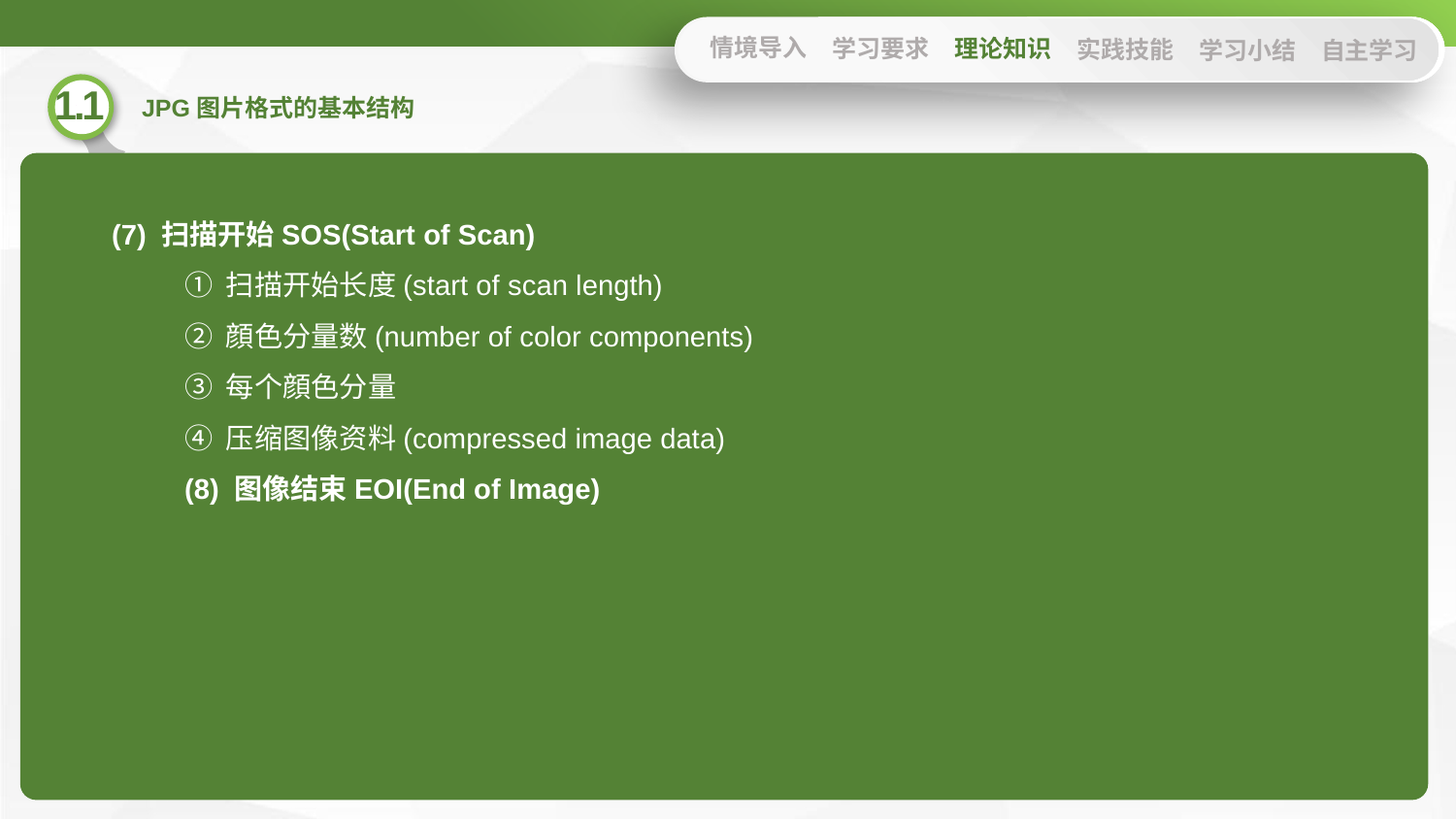

情境导入
学习要求
理论知识
实践技能
学习小结
自主学习
(7) 扫描开始SOS(Start of Scan)
① 扫描开始长度(start of scan length)
② 顔色分量数(number of color components)
③ 每个顔色分量
④ 压缩图像资料(compressed image data)
(8) 图像结束EOI(End of Image)